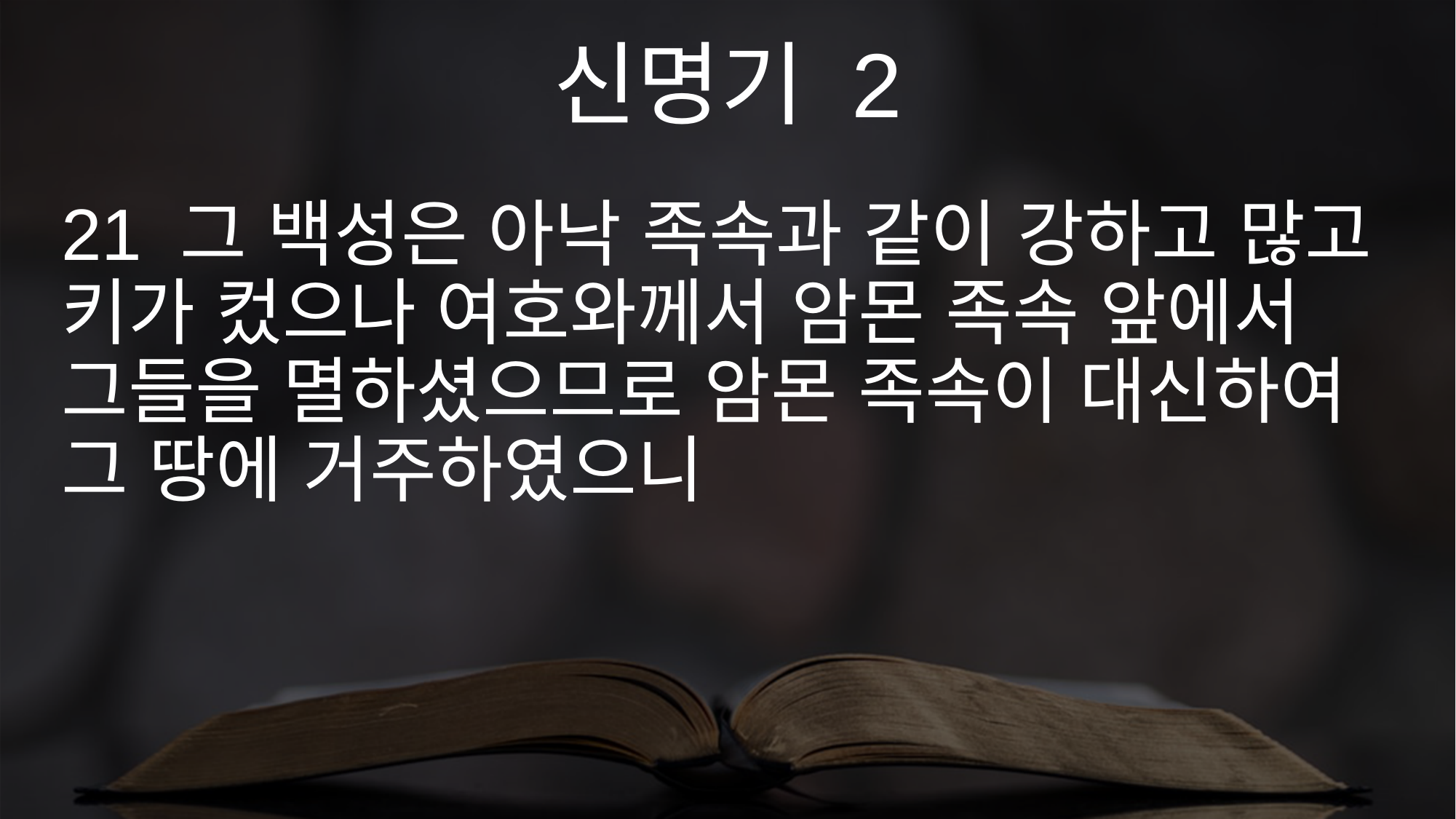

신명기 2
21 그 백성은 아낙 족속과 같이 강하고 많고 키가 컸으나 여호와께서 암몬 족속 앞에서 그들을 멸하셨으므로 암몬 족속이 대신하여 그 땅에 거주하였으니